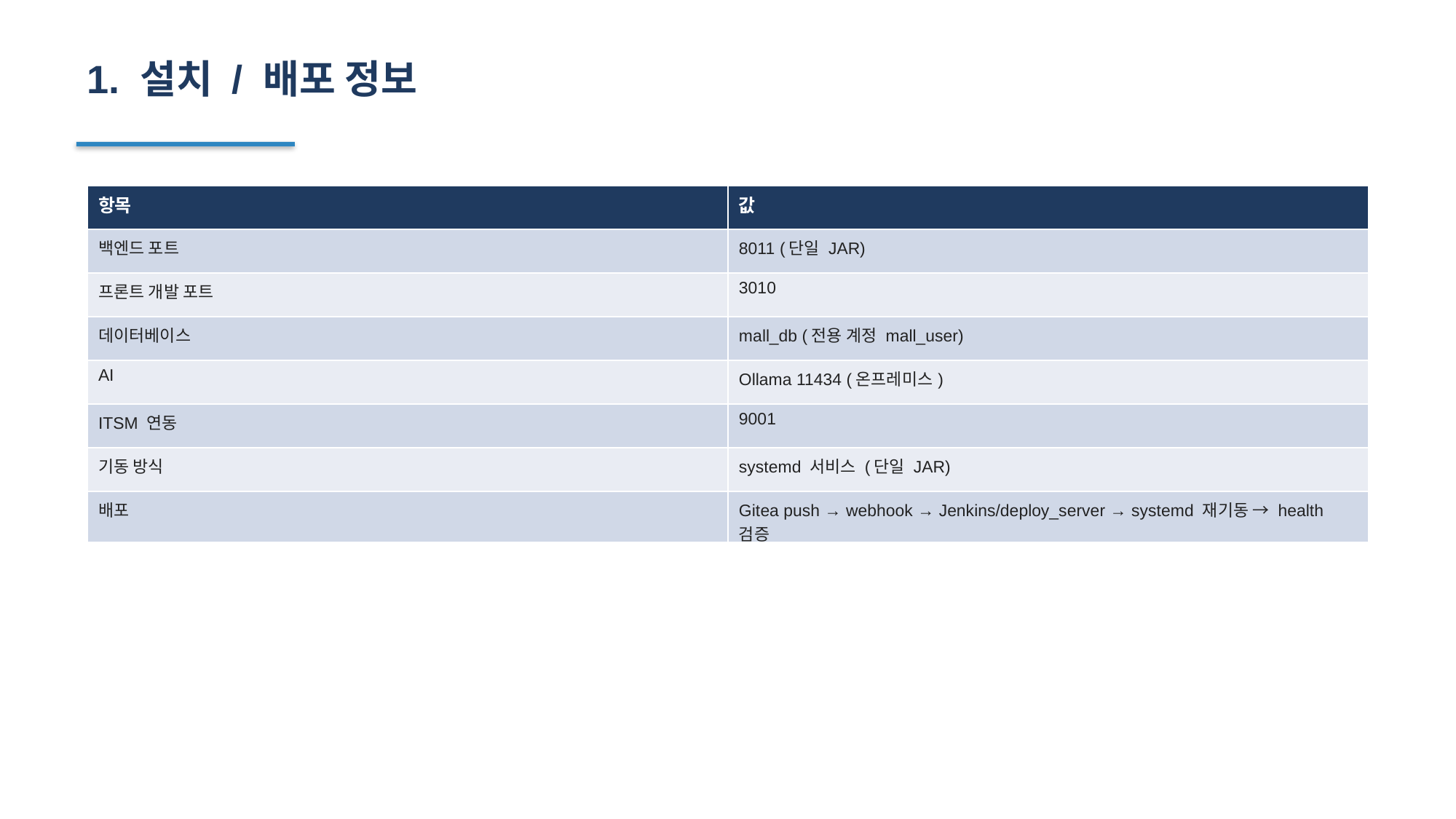

1. 설치 / 배포 정보

| 항목 | 값 |
| --- | --- |
| 백엔드 포트 | 8011 (단일 JAR) |
| 프론트 개발 포트 | 3010 |
| 데이터베이스 | mall\_db (전용 계정 mall\_user) |
| AI | Ollama 11434 (온프레미스) |
| ITSM 연동 | 9001 |
| 기동 방식 | systemd 서비스 (단일 JAR) |
| 배포 | Gitea push → webhook → Jenkins/deploy\_server → systemd 재기동 → health 검증 |